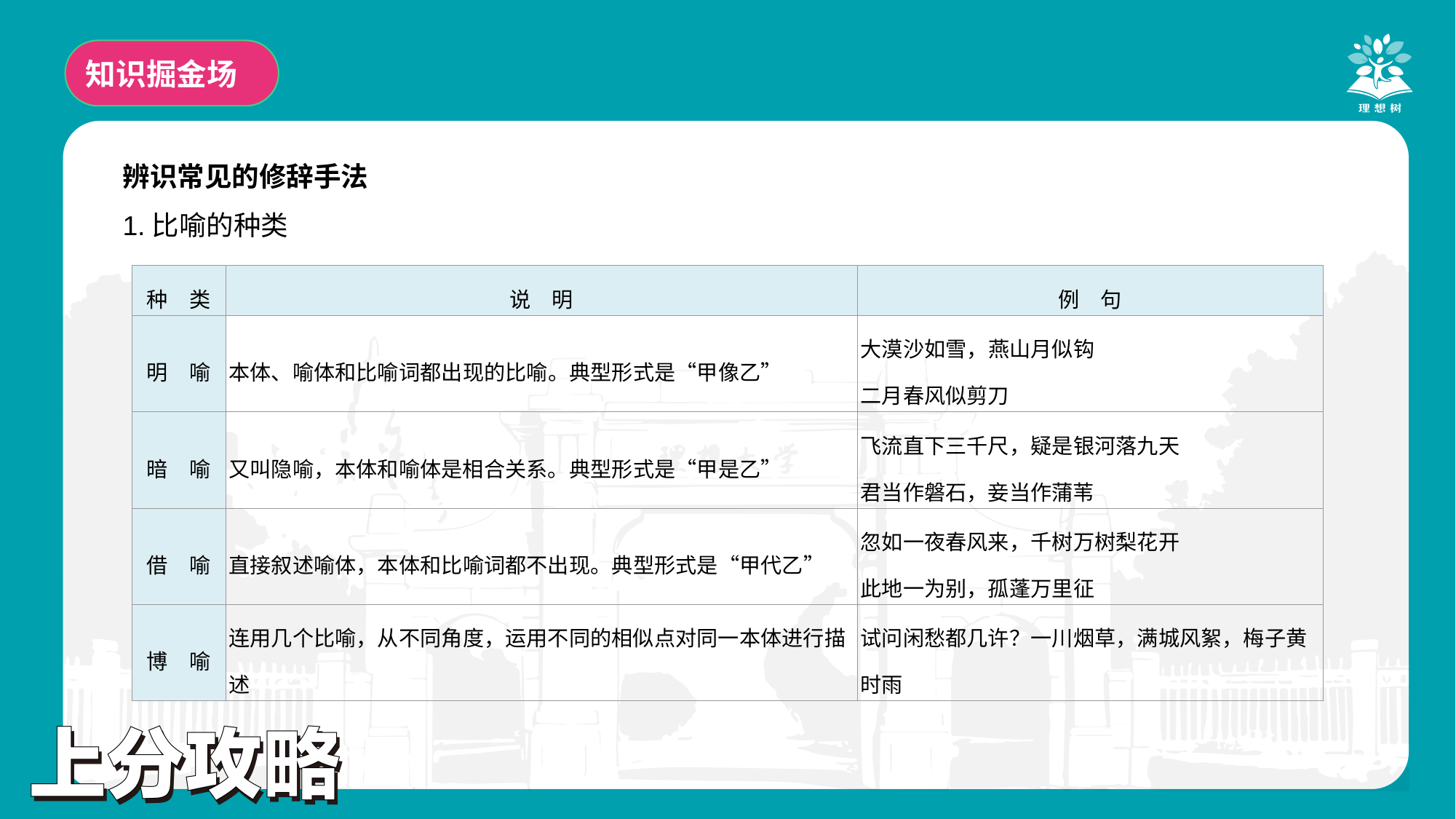

知识掘金场
辨识常见的修辞手法
1.比喻的种类
| 种　类 | 说　明 | 例　句 |
| --- | --- | --- |
| 明　喻 | 本体、喻体和比喻词都出现的比喻。典型形式是“甲像乙” | 大漠沙如雪，燕山月似钩 二月春风似剪刀 |
| 暗　喻 | 又叫隐喻，本体和喻体是相合关系。典型形式是“甲是乙” | 飞流直下三千尺，疑是银河落九天 君当作磐石，妾当作蒲苇 |
| 借　喻 | 直接叙述喻体，本体和比喻词都不出现。典型形式是“甲代乙” | 忽如一夜春风来，千树万树梨花开 此地一为别，孤蓬万里征 |
| 博　喻 | 连用几个比喻，从不同角度，运用不同的相似点对同一本体进行描述 | 试问闲愁都几许？一川烟草，满城风絮，梅子黄时雨 |